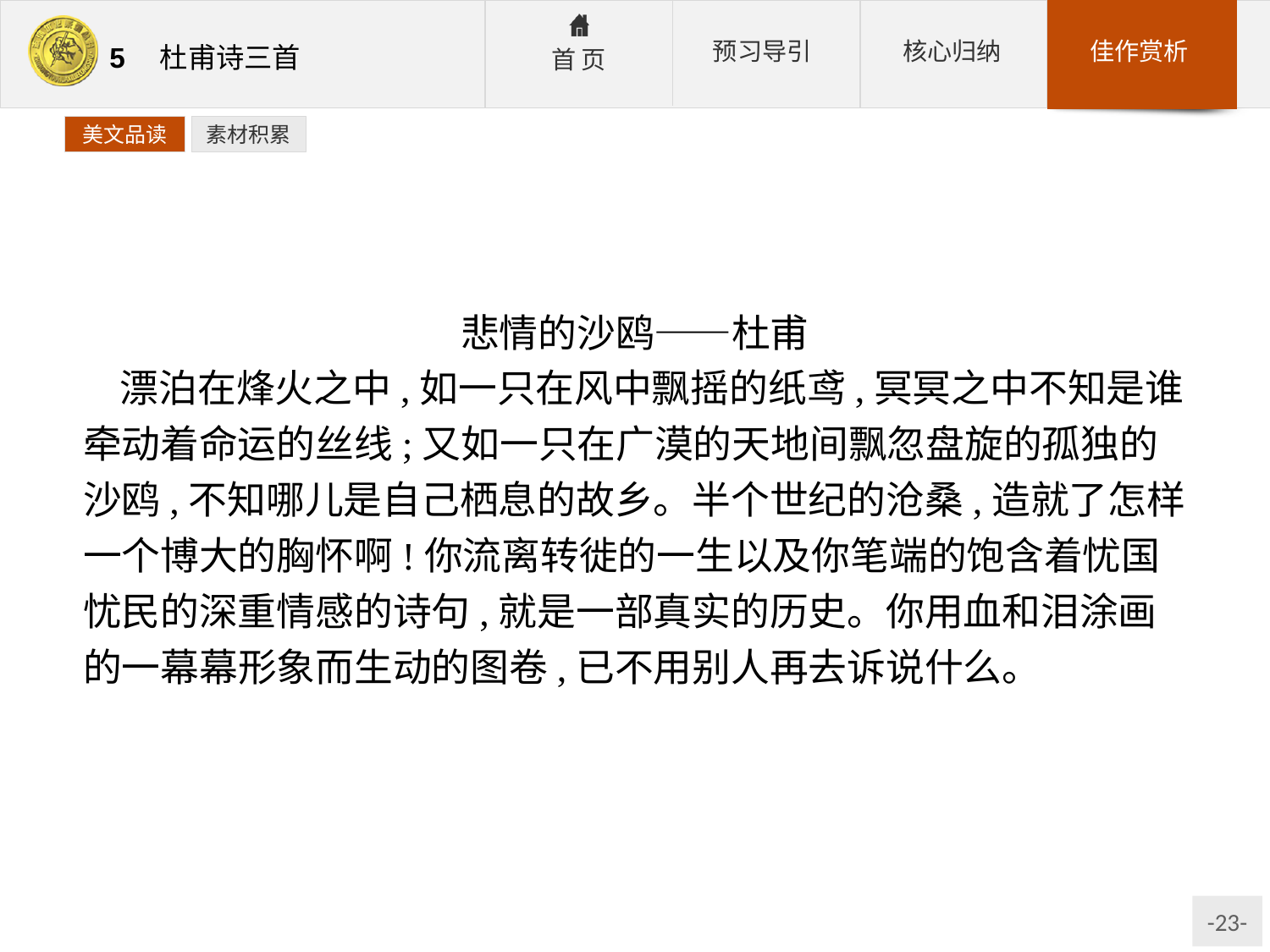

美文品读
素材积累
悲情的沙鸥——杜甫
漂泊在烽火之中,如一只在风中飘摇的纸鸢,冥冥之中不知是谁牵动着命运的丝线;又如一只在广漠的天地间飘忽盘旋的孤独的沙鸥,不知哪儿是自己栖息的故乡。半个世纪的沧桑,造就了怎样一个博大的胸怀啊!你流离转徙的一生以及你笔端的饱含着忧国忧民的深重情感的诗句,就是一部真实的历史。你用血和泪涂画的一幕幕形象而生动的图卷,已不用别人再去诉说什么。